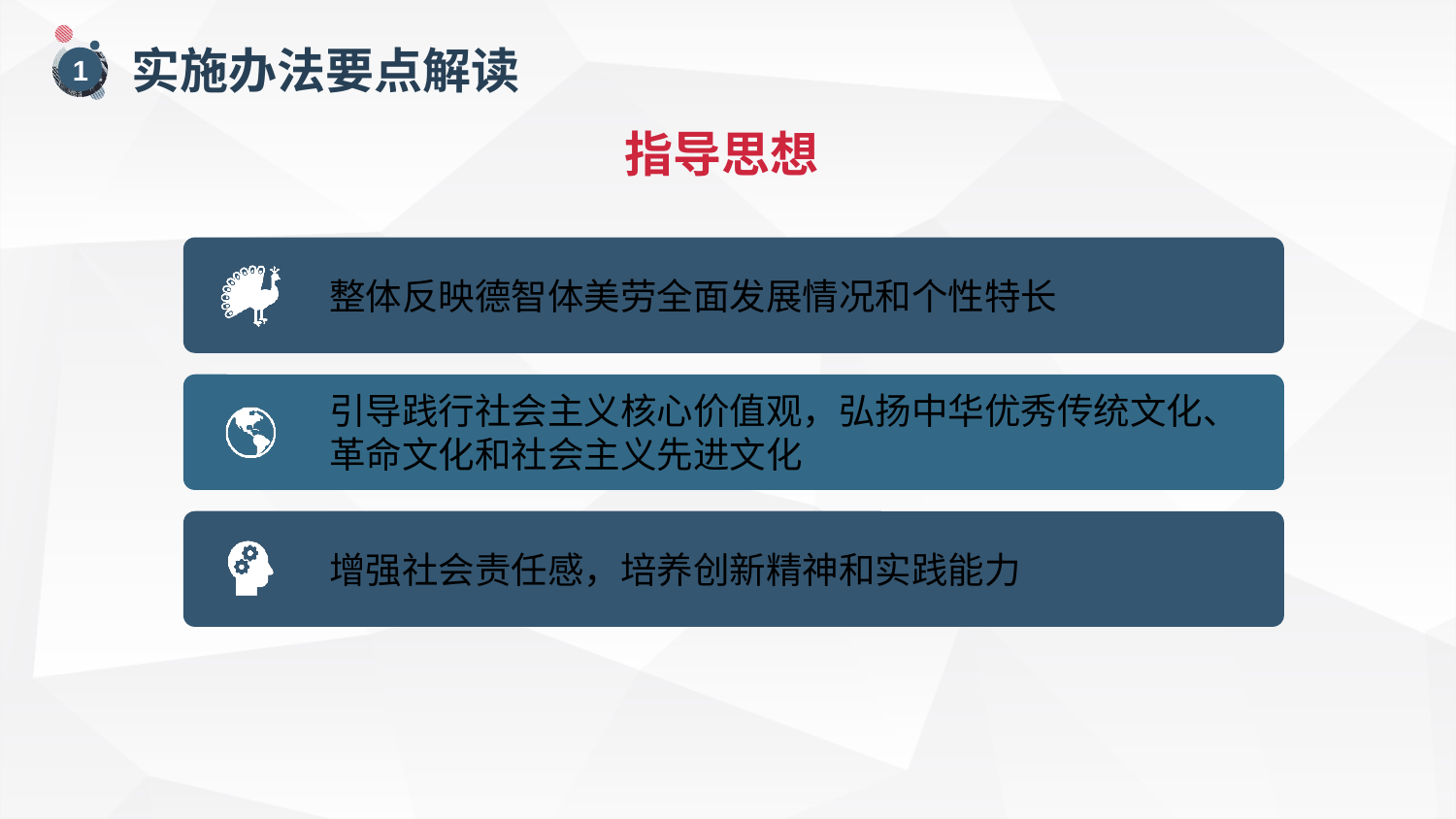

实施办法要点解读
1
指导思想
整体反映德智体美劳全面发展情况和个性特长
引导践行社会主义核心价值观，弘扬中华优秀传统文化、革命文化和社会主义先进文化
增强社会责任感，培养创新精神和实践能力